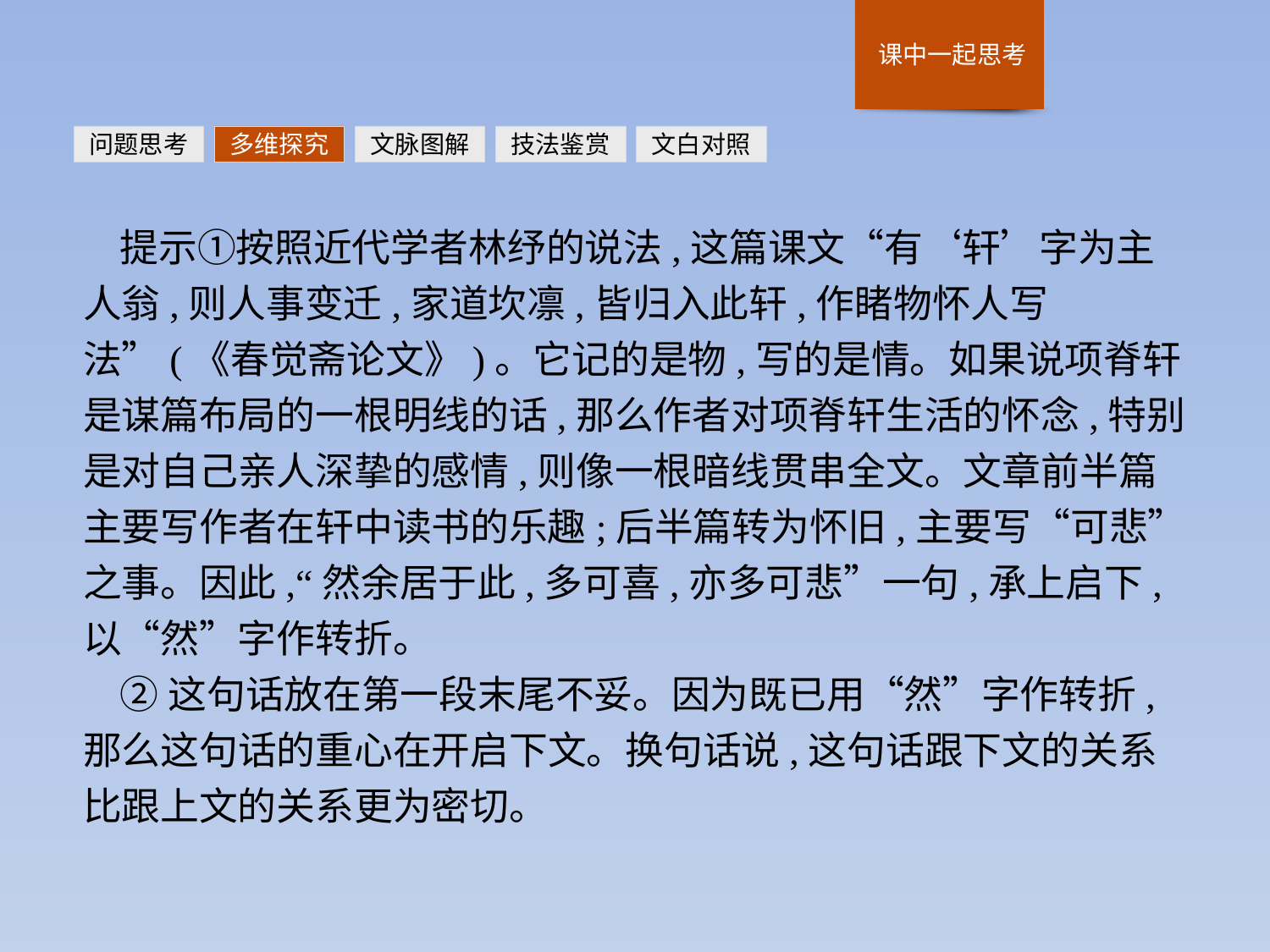

问题思考
多维探究
文脉图解
技法鉴赏
文白对照
提示①按照近代学者林纾的说法,这篇课文“有‘轩’字为主人翁,则人事变迁,家道坎凛,皆归入此轩,作睹物怀人写法”(《春觉斋论文》)。它记的是物,写的是情。如果说项脊轩是谋篇布局的一根明线的话,那么作者对项脊轩生活的怀念,特别是对自己亲人深挚的感情,则像一根暗线贯串全文。文章前半篇主要写作者在轩中读书的乐趣;后半篇转为怀旧,主要写“可悲”之事。因此,“然余居于此,多可喜,亦多可悲”一句,承上启下,以“然”字作转折。
②这句话放在第一段末尾不妥。因为既已用“然”字作转折,那么这句话的重心在开启下文。换句话说,这句话跟下文的关系比跟上文的关系更为密切。